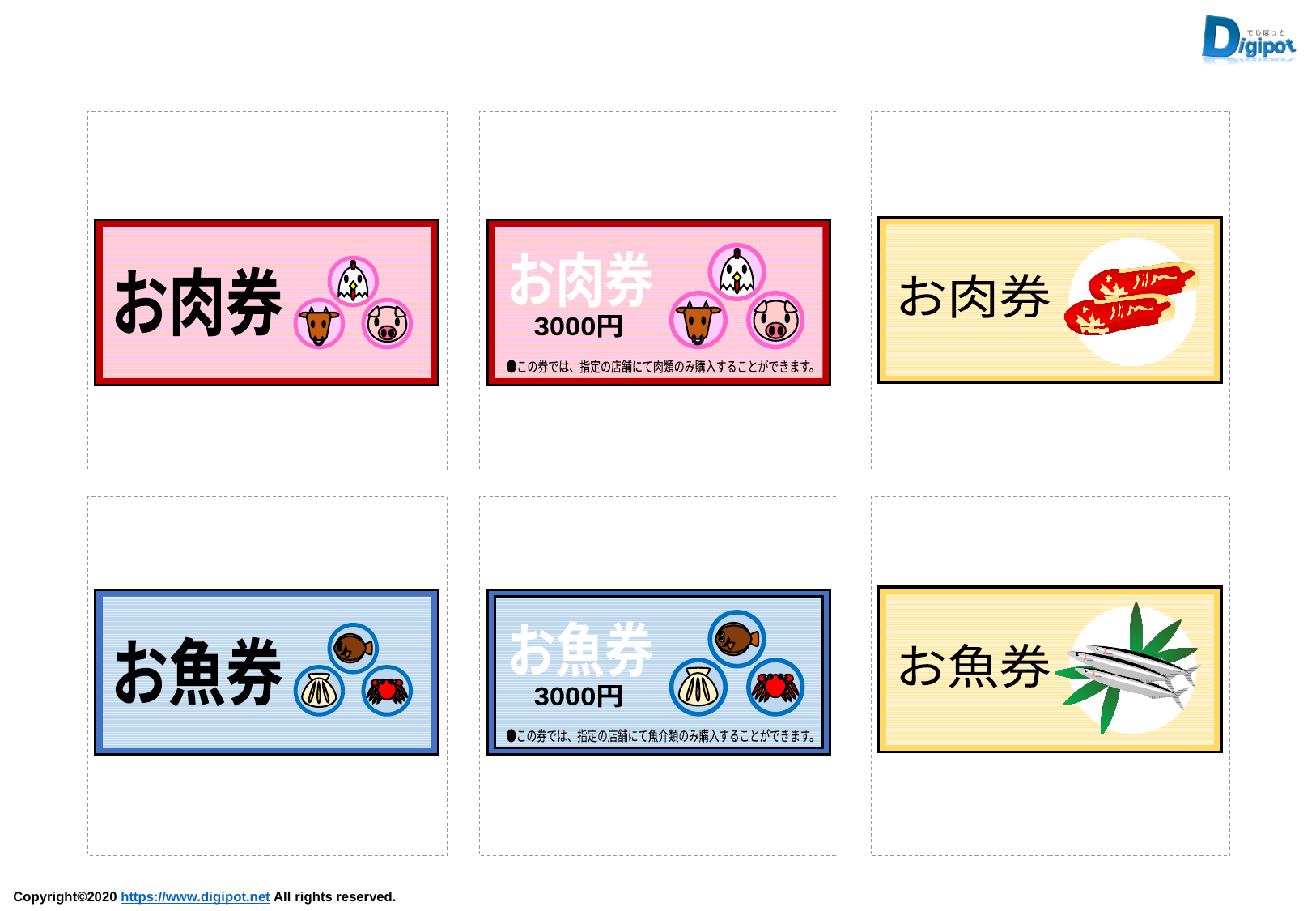

お肉券

お肉券

お肉券
3000円
●この券では、指定の店舗にて肉類のみ購入することができます。

お魚券

お魚券

お魚券
3000円
●この券では、指定の店舗にて魚介類のみ購入することができます。